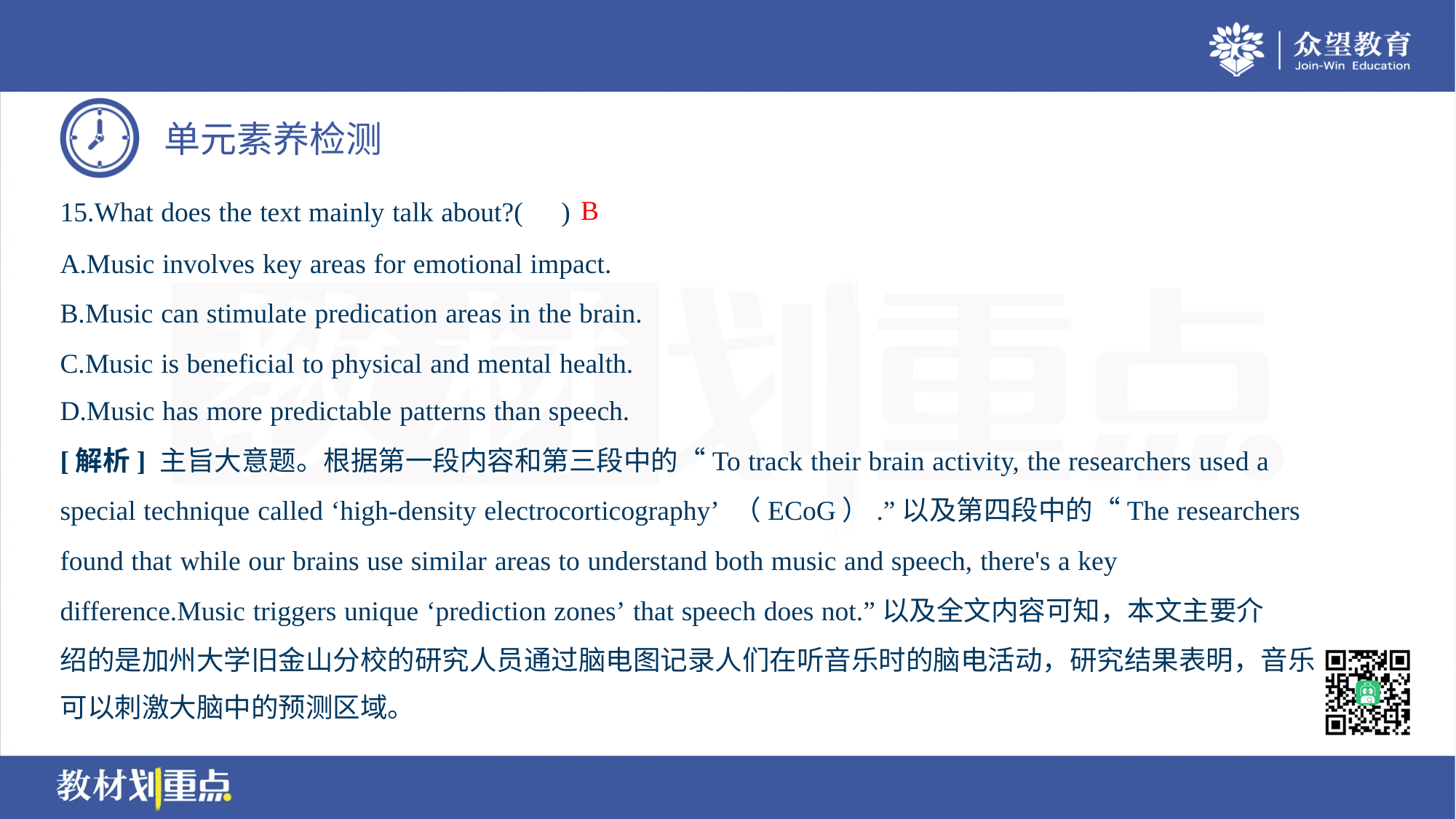

B
15.What does the text mainly talk about?(     )
A.Music involves key areas for emotional impact.
B.Music can stimulate predication areas in the brain.
C.Music is beneficial to physical and mental health.
D.Music has more predictable patterns than speech.
[解析] 主旨大意题。根据第一段内容和第三段中的“To track their brain activity, the researchers used a
special technique called ‘high-density electrocorticography’ （ECoG）.”以及第四段中的“The researchers
found that while our brains use similar areas to understand both music and speech, there's a key
difference.Music triggers unique ‘prediction zones’ that speech does not.”以及全文内容可知，本文主要介
绍的是加州大学旧金山分校的研究人员通过脑电图记录人们在听音乐时的脑电活动，研究结果表明，音乐
可以刺激大脑中的预测区域。